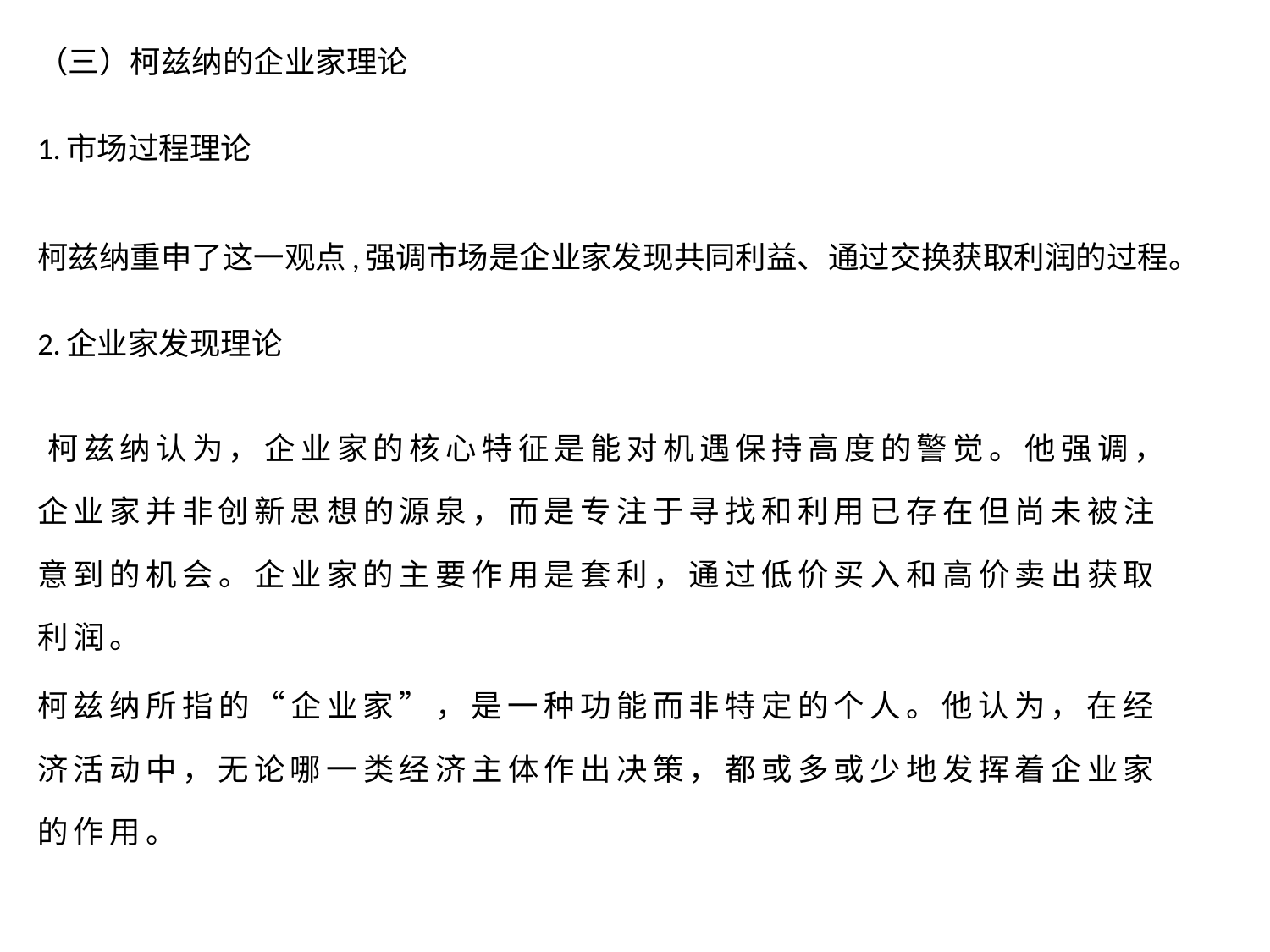

（三）柯兹纳的企业家理论

1.市场过程理论

柯兹纳重申了这一观点,强调市场是企业家发现共同利益、通过交换获取利润的过程。

2.企业家发现理论

 柯兹纳认为，企业家的核心特征是能对机遇保持高度的警觉。他强调，企业家并非创新思想的源泉，而是专注于寻找和利用已存在但尚未被注意到的机会。企业家的主要作用是套利，通过低价买入和高价卖出获取利润。
柯兹纳所指的“企业家”，是一种功能而非特定的个人。他认为，在经济活动中，无论哪一类经济主体作出决策，都或多或少地发挥着企业家的作用。